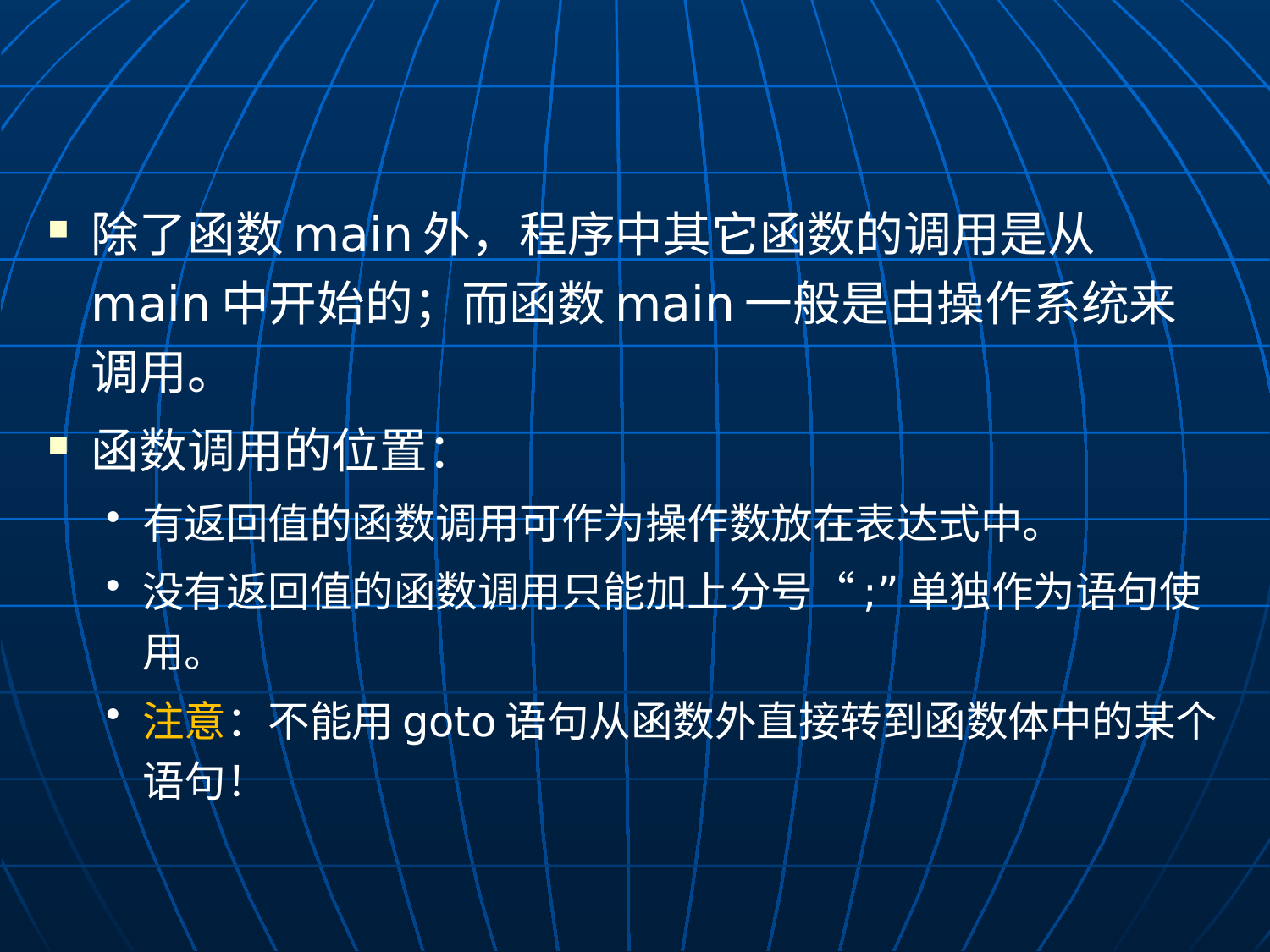

除了函数main外，程序中其它函数的调用是从main中开始的；而函数main一般是由操作系统来调用。
函数调用的位置：
有返回值的函数调用可作为操作数放在表达式中。
没有返回值的函数调用只能加上分号“;”单独作为语句使用。
注意：不能用goto语句从函数外直接转到函数体中的某个语句！